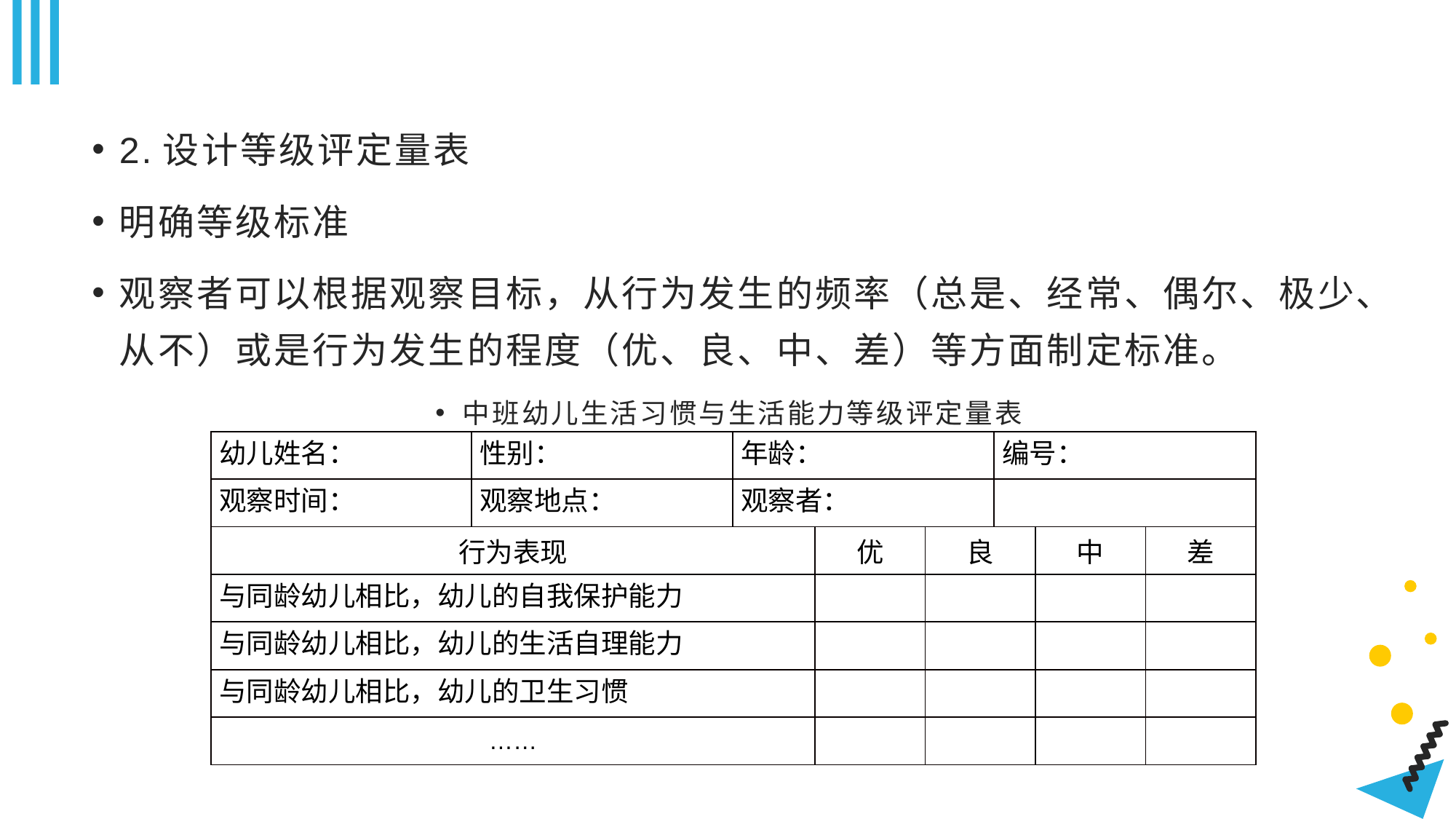

#
2.设计等级评定量表
明确等级标准
观察者可以根据观察目标，从行为发生的频率（总是、经常、偶尔、极少、从不）或是行为发生的程度（优、良、中、差）等方面制定标准。
中班幼儿生活习惯与生活能力等级评定量表
| 幼儿姓名： | 性别： | 年龄： |  |  | 编号： |  |  |
| --- | --- | --- | --- | --- | --- | --- | --- |
| 观察时间： | 观察地点： | 观察者： |  |  |  |  |  |
| 行为表现 |  |  | 优 | 良 |  | 中 | 差 |
| 与同龄幼儿相比，幼儿的自我保护能力 |  |  |  |  |  |  |  |
| 与同龄幼儿相比，幼儿的生活自理能力 |  |  |  |  |  |  |  |
| 与同龄幼儿相比，幼儿的卫生习惯 |  |  |  |  |  |  |  |
| …… |  |  |  |  |  |  |  |